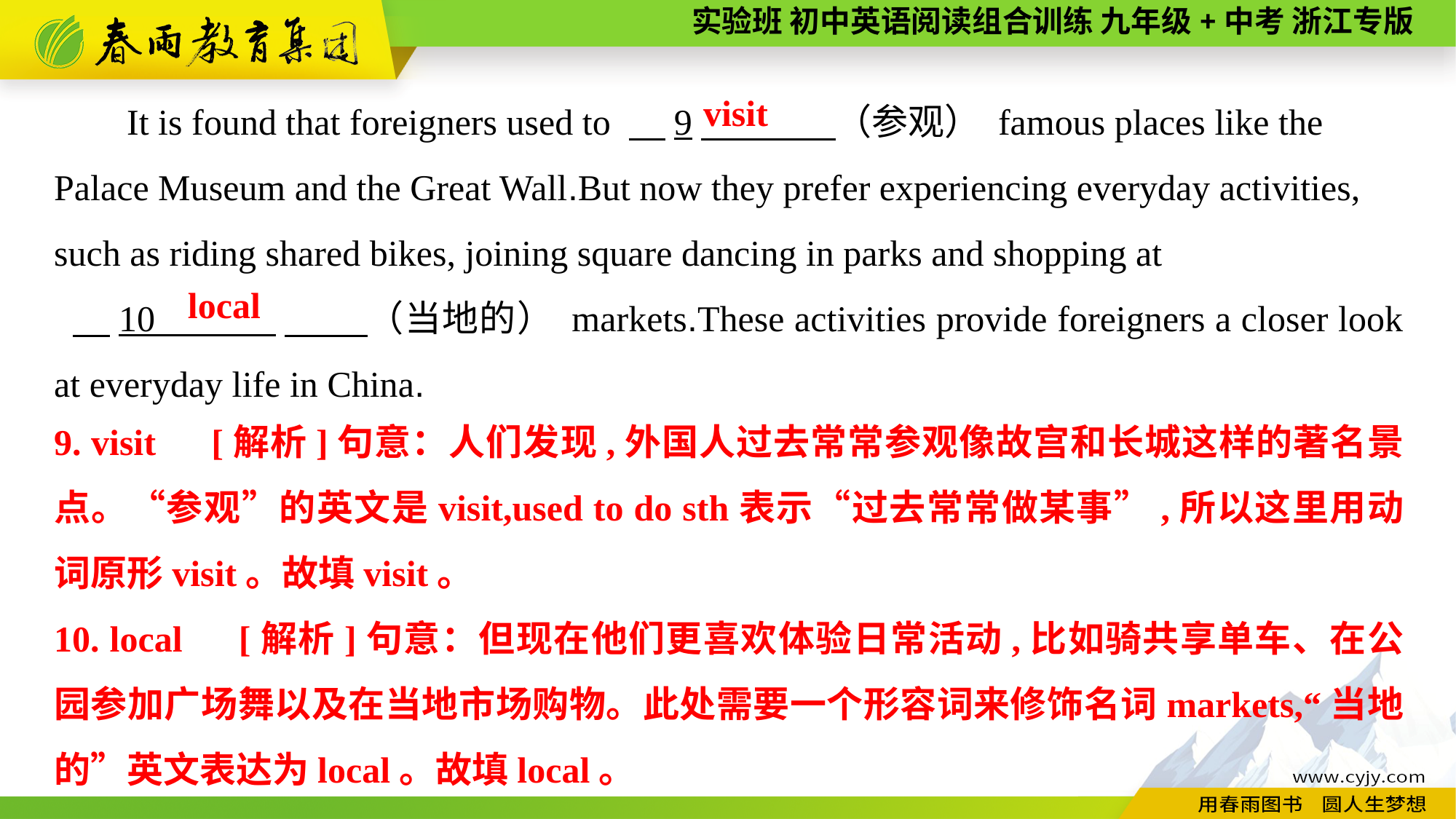

It is found that foreigners used to 　9　            （参观） famous places like the Palace Museum and the Great Wall.But now they prefer experiencing everyday activities, such as riding shared bikes, joining square dancing in parks and shopping at
 　10            　     （当地的） markets.These activities provide foreigners a closer look at everyday life in China.
visit
local
9. visit　[解析]句意：人们发现,外国人过去常常参观像故宫和长城这样的著名景点。“参观”的英文是visit,used to do sth表示“过去常常做某事”,所以这里用动词原形visit。故填visit。
10. local　[解析]句意：但现在他们更喜欢体验日常活动,比如骑共享单车、在公园参加广场舞以及在当地市场购物。此处需要一个形容词来修饰名词markets,“当地的”英文表达为local。故填local。